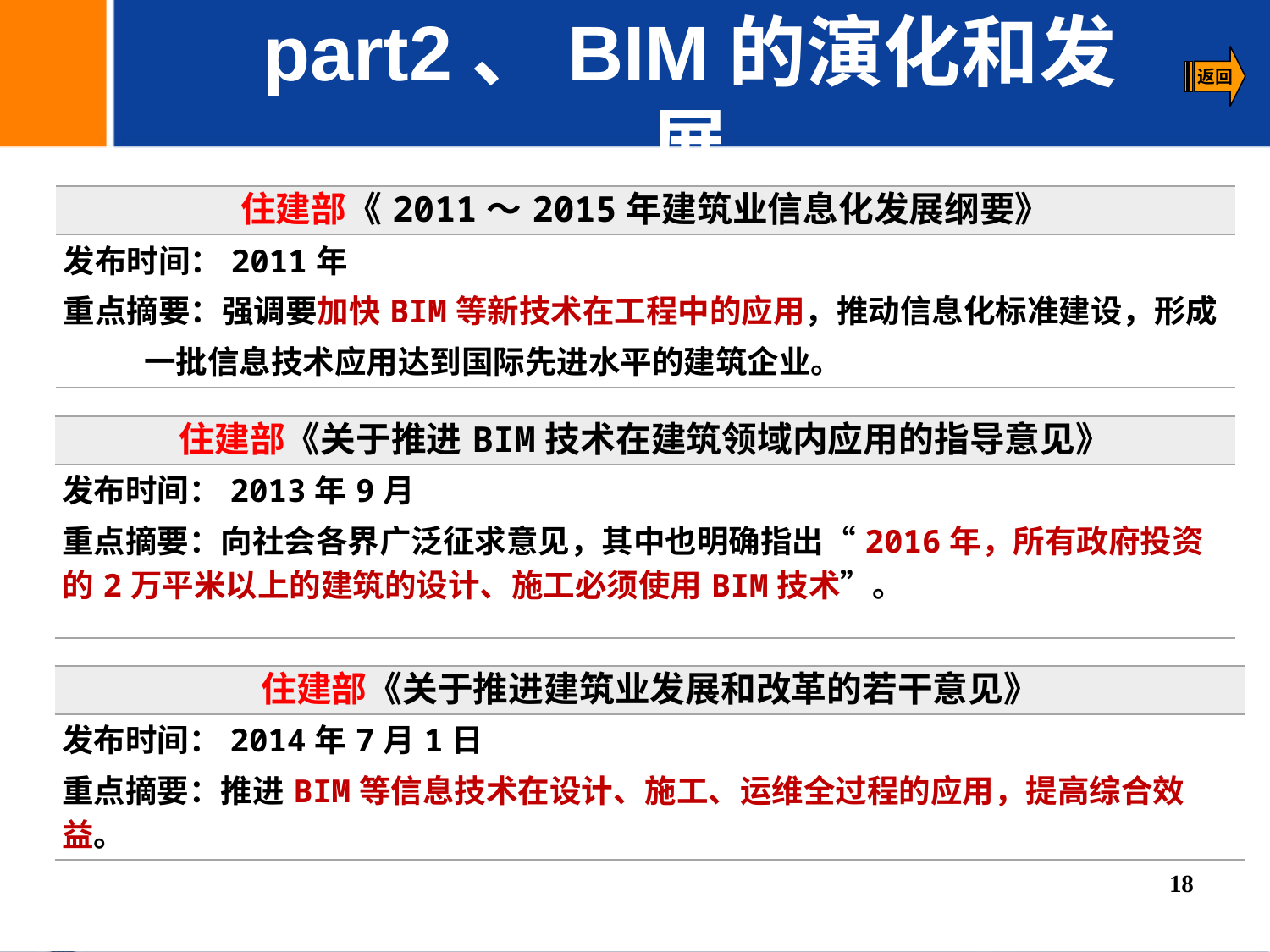

part2、BIM的演化和发展
| 住建部《2011～2015年建筑业信息化发展纲要》 |
| --- |
| 发布时间：2011年 重点摘要：强调要加快BIM等新技术在工程中的应用，推动信息化标准建设，形成 一批信息技术应用达到国际先进水平的建筑企业。 |
| 住建部《关于推进BIM技术在建筑领域内应用的指导意见》 |
| --- |
| 发布时间：2013年9月 重点摘要：向社会各界广泛征求意见，其中也明确指出“2016年，所有政府投资的2万平米以上的建筑的设计、施工必须使用BIM技术”。 |
| 住建部《关于推进建筑业发展和改革的若干意见》 |
| --- |
| 发布时间：2014年7月1日 重点摘要：推进BIM等信息技术在设计、施工、运维全过程的应用，提高综合效益。 |
18